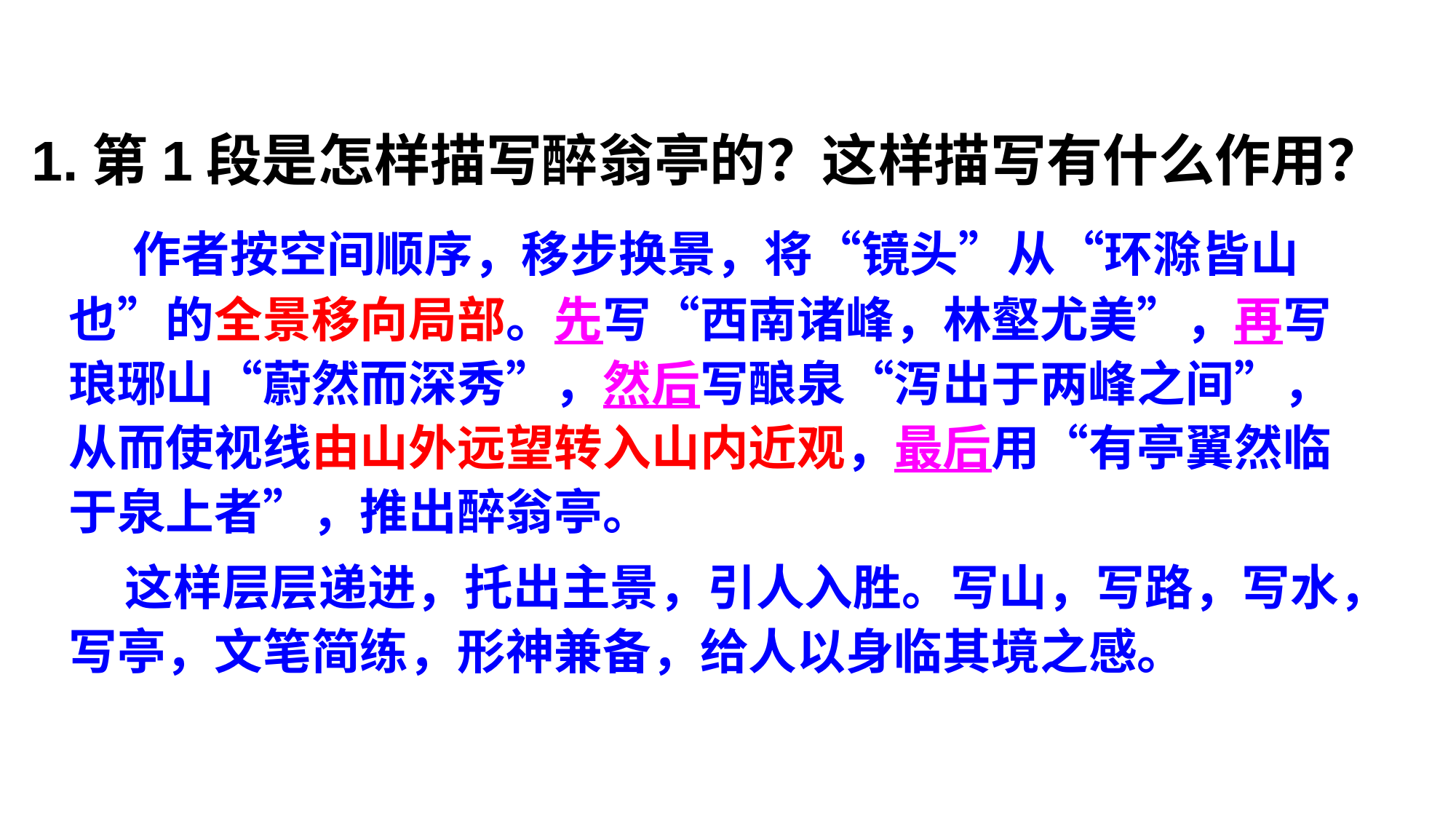

1.第1段是怎样描写醉翁亭的？这样描写有什么作用？
    作者按空间顺序，移步换景，将“镜头”从“环滁皆山也”的全景移向局部。先写“西南诸峰，林壑尤美”，再写琅琊山“蔚然而深秀”，然后写酿泉“泻出于两峰之间”，从而使视线由山外远望转入山内近观，最后用“有亭翼然临于泉上者”，推出醉翁亭。
    这样层层递进，托出主景，引人入胜。写山，写路，写水，写亭，文笔简练，形神兼备，给人以身临其境之感。